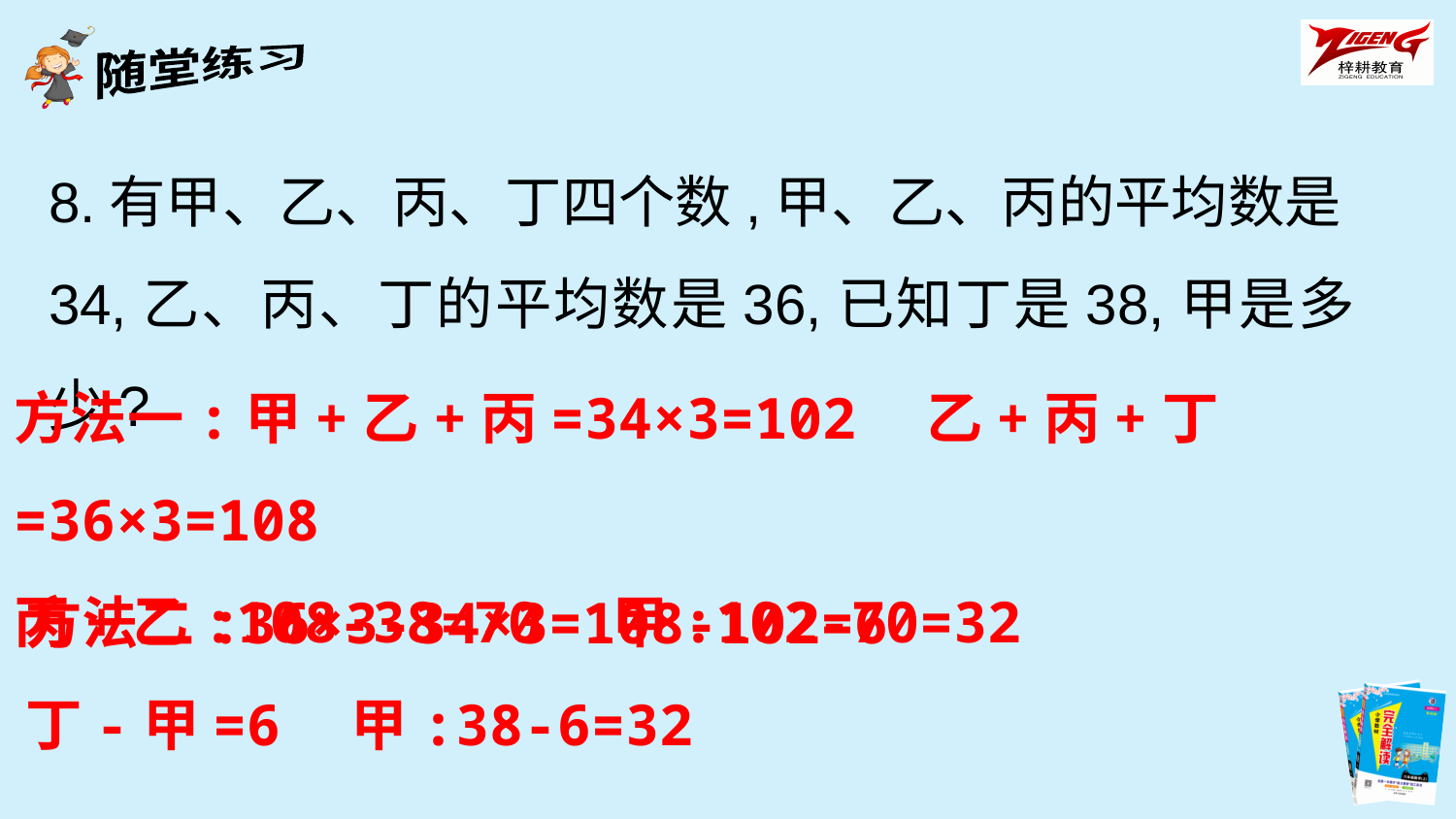

8.有甲、乙、丙、丁四个数,甲、乙、丙的平均数是34,乙、丙、丁的平均数是36,已知丁是38,甲是多少?
方法一:甲+乙+丙=34×3=102　乙+丙+丁=36×3=108
丙+乙:108-38=70　甲:102-70=32
方法二:36×3-34×3=108-102=6
丁-甲=6　甲:38-6=32